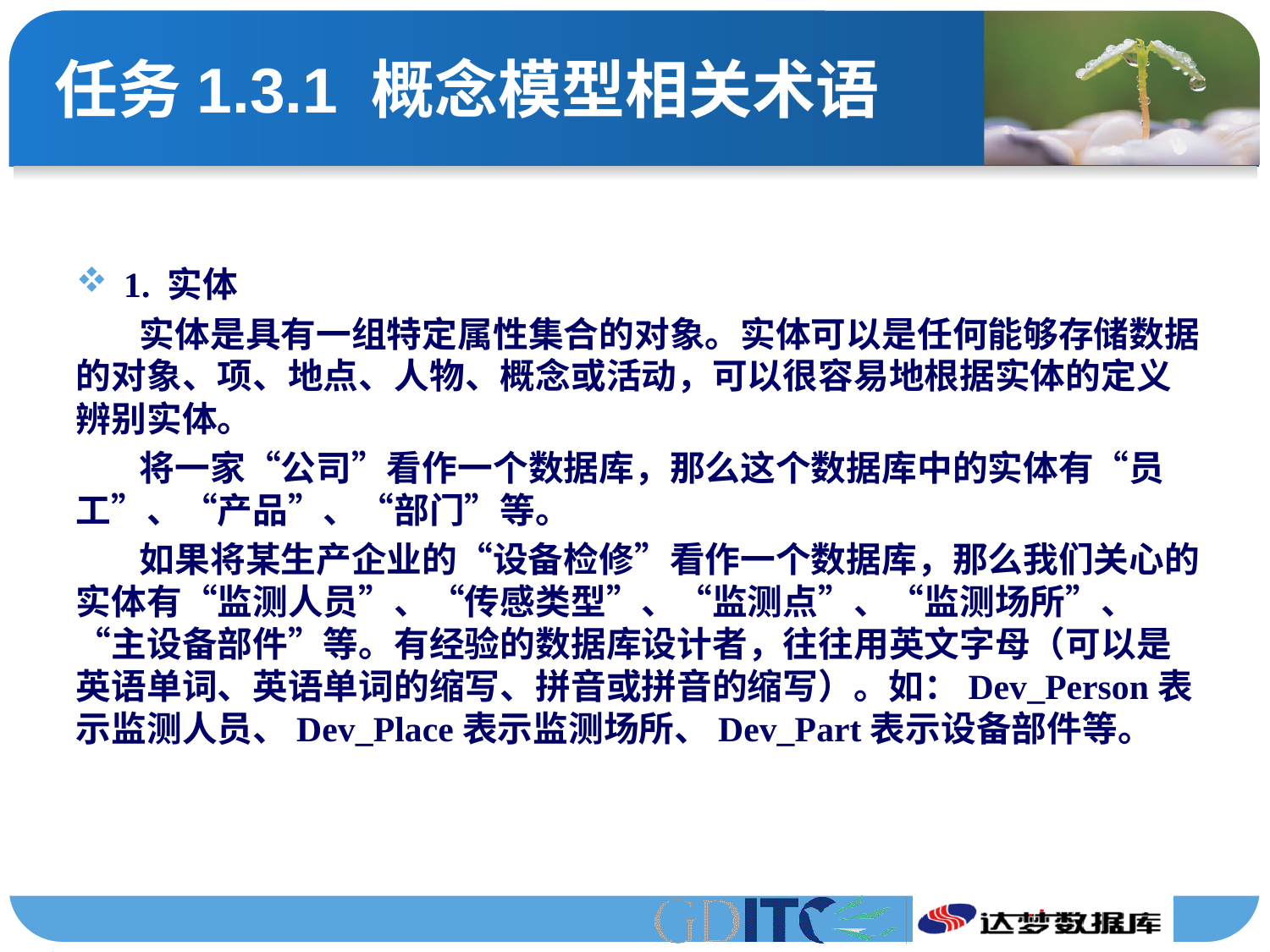

# 任务1.3.1 概念模型相关术语

1. 实体
实体是具有一组特定属性集合的对象。实体可以是任何能够存储数据的对象、项、地点、人物、概念或活动，可以很容易地根据实体的定义辨别实体。
将一家“公司”看作一个数据库，那么这个数据库中的实体有“员工”、“产品”、“部门”等。
如果将某生产企业的“设备检修”看作一个数据库，那么我们关心的实体有“监测人员”、“传感类型”、“监测点”、“监测场所”、“主设备部件”等。有经验的数据库设计者，往往用英文字母（可以是英语单词、英语单词的缩写、拼音或拼音的缩写）。如：Dev_Person表示监测人员、Dev_Place表示监测场所、Dev_Part表示设备部件等。